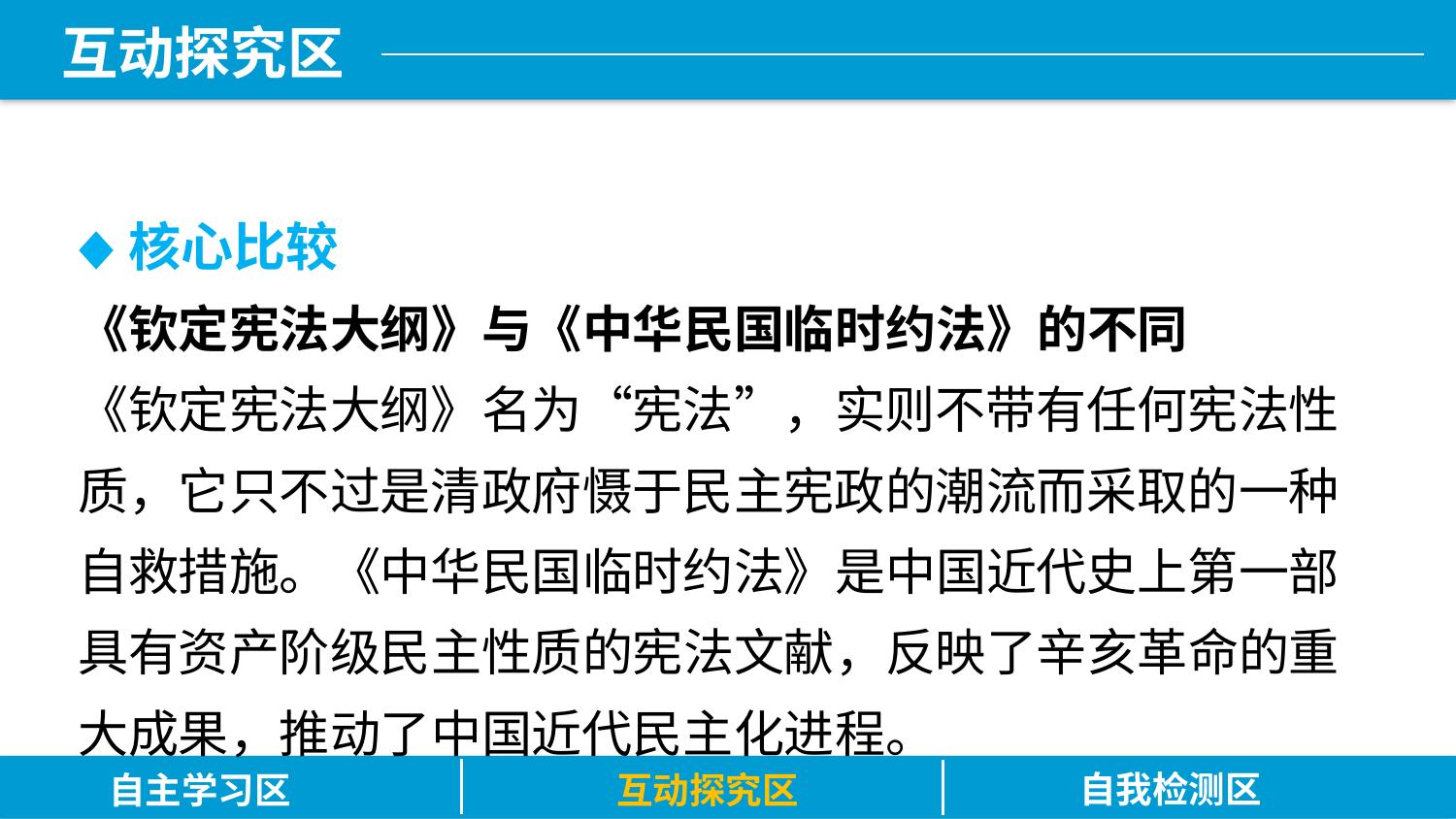

核心比较

《钦定宪法大纲》与《中华民国临时约法》的不同
《钦定宪法大纲》名为“宪法”，实则不带有任何宪法性质，它只不过是清政府慑于民主宪政的潮流而采取的一种自救措施。《中华民国临时约法》是中国近代史上第一部具有资产阶级民主性质的宪法文献，反映了辛亥革命的重大成果，推动了中国近代民主化进程。
自我检测区
自主学习区
互动探究区